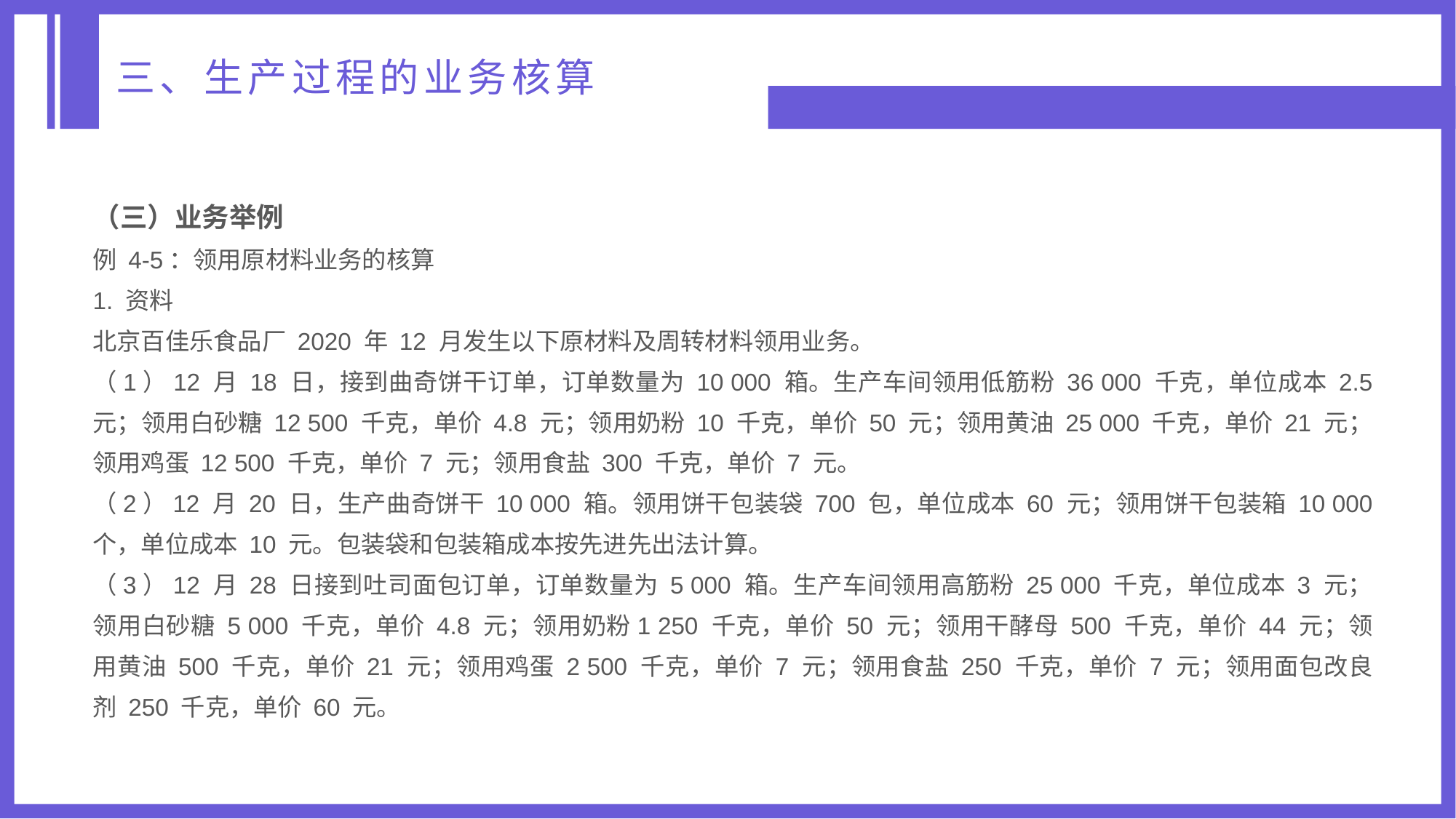

三、生产过程的业务核算
（三）业务举例
例 4-5：领用原材料业务的核算
1. 资料
北京百佳乐食品厂 2020 年 12 月发生以下原材料及周转材料领用业务。
（1）12 月 18 日，接到曲奇饼干订单，订单数量为 10 000 箱。生产车间领用低筋粉 36 000 千克，单位成本 2.5 元；领用白砂糖 12 500 千克，单价 4.8 元；领用奶粉 10 千克，单价 50 元；领用黄油 25 000 千克，单价 21 元；领用鸡蛋 12 500 千克，单价 7 元；领用食盐 300 千克，单价 7 元。
（2）12 月 20 日，生产曲奇饼干 10 000 箱。领用饼干包装袋 700 包，单位成本 60 元；领用饼干包装箱 10 000 个，单位成本 10 元。包装袋和包装箱成本按先进先出法计算。
（3）12 月 28 日接到吐司面包订单，订单数量为 5 000 箱。生产车间领用高筋粉 25 000 千克，单位成本 3 元；领用白砂糖 5 000 千克，单价 4.8 元；领用奶粉1 250 千克，单价 50 元；领用干酵母 500 千克，单价 44 元；领用黄油 500 千克，单价 21 元；领用鸡蛋 2 500 千克，单价 7 元；领用食盐 250 千克，单价 7 元；领用面包改良剂 250 千克，单价 60 元。